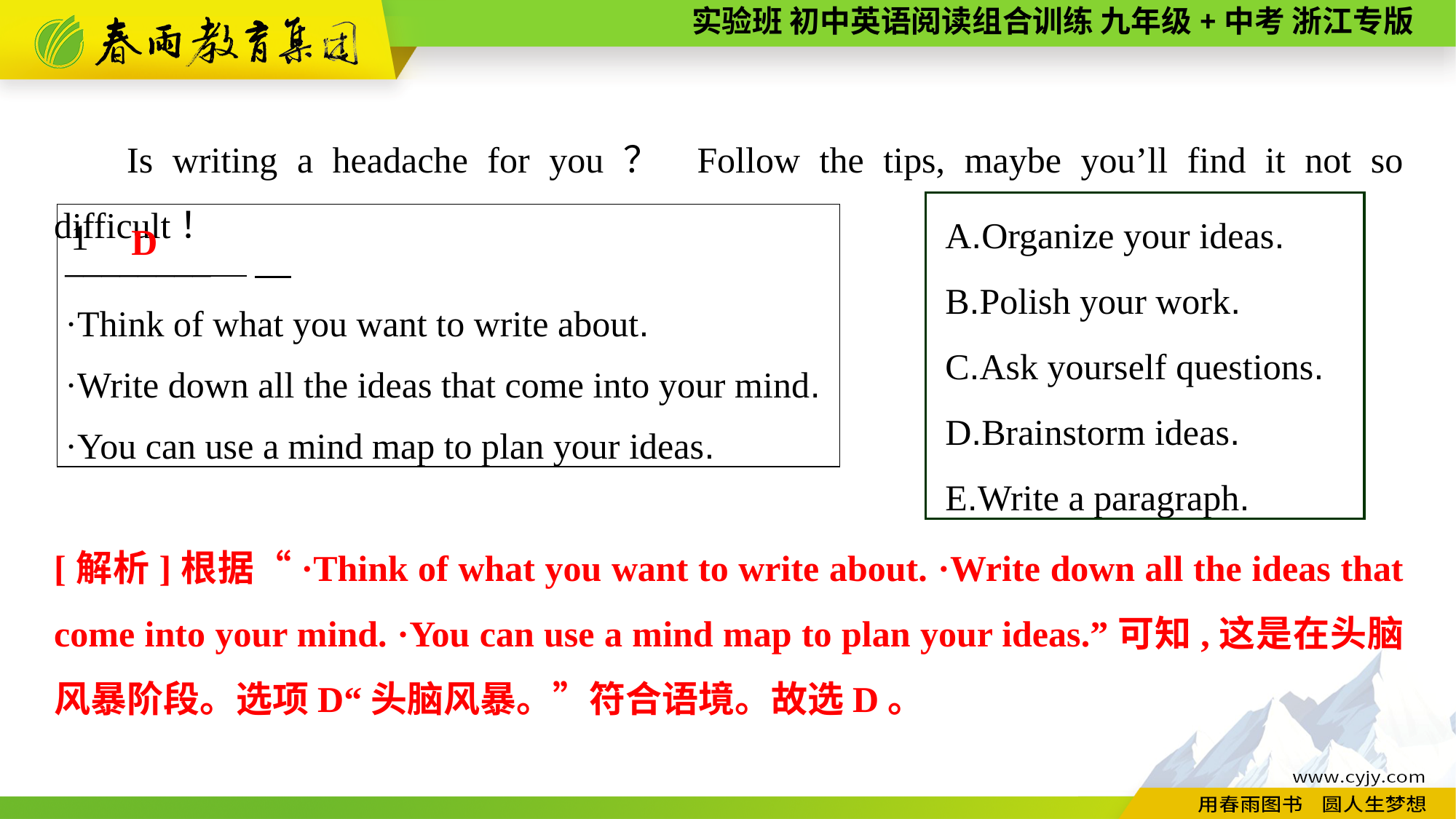

Is writing a headache for you？ Follow the tips, maybe you’ll find it not so difficult！
A.Organize your ideas.
B.Polish your work.
C.Ask yourself questions.
D.Brainstorm ideas.
E.Write a paragraph.

| \_\_\_\_\_\_\_\_ 　 ·Think of what you want to write about. ·Write down all the ideas that come into your mind. ·You can use a mind map to plan your ideas. |
| --- |
1
D
[解析]根据“·Think of what you want to write about. ·Write down all the ideas that come into your mind. ·You can use a mind map to plan your ideas.”可知,这是在头脑风暴阶段。选项D“头脑风暴。”符合语境。故选D。